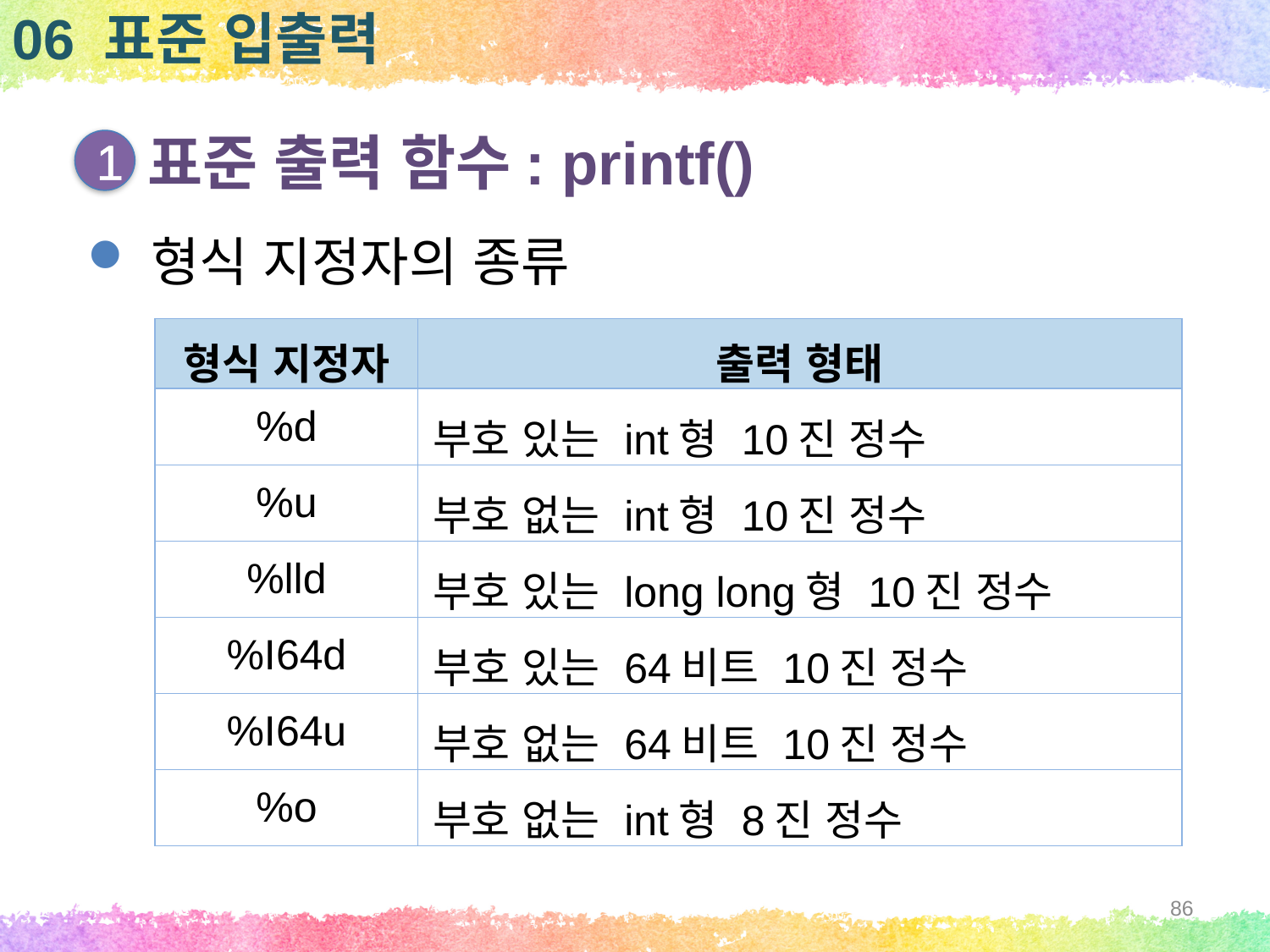

06 표준 입출력
표준 출력 함수: printf()
1
형식 지정자의 종류
| 형식 지정자 | 출력 형태 |
| --- | --- |
| %d | 부호 있는 int형 10진 정수 |
| %u | 부호 없는 int형 10진 정수 |
| %lld | 부호 있는 long long형 10진 정수 |
| %I64d | 부호 있는 64비트 10진 정수 |
| %I64u | 부호 없는 64비트 10진 정수 |
| %o | 부호 없는 int형 8진 정수 |
86